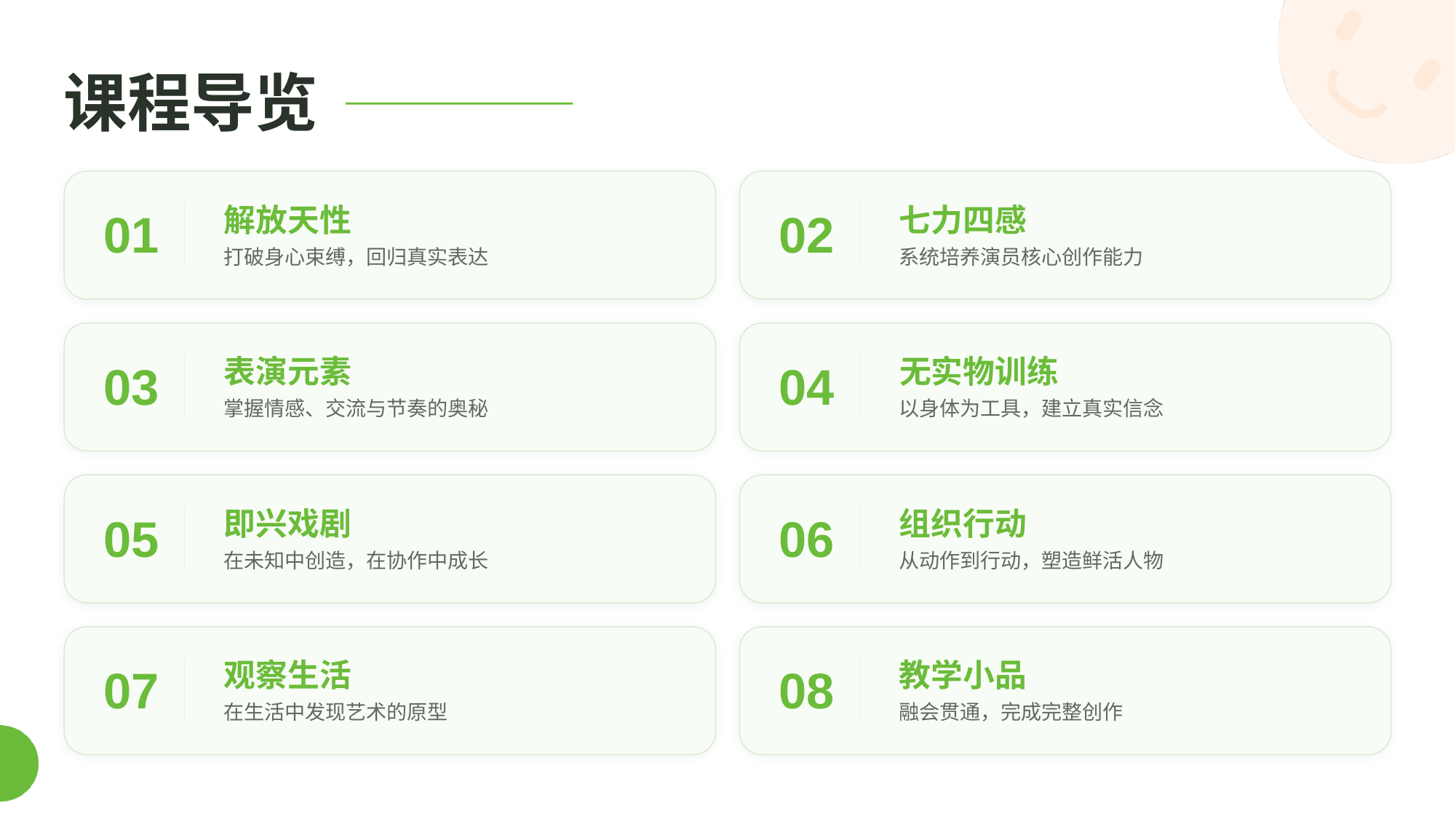

课程导览

解放天性
七力四感
01
02

打破身心束缚，回归真实表达
系统培养演员核心创作能力

表演元素
无实物训练
03
04

掌握情感、交流与节奏的奥秘
以身体为工具，建立真实信念

即兴戏剧
组织行动
05
06

在未知中创造，在协作中成长
从动作到行动，塑造鲜活人物

观察生活
教学小品
07
08

在生活中发现艺术的原型
融会贯通，完成完整创作